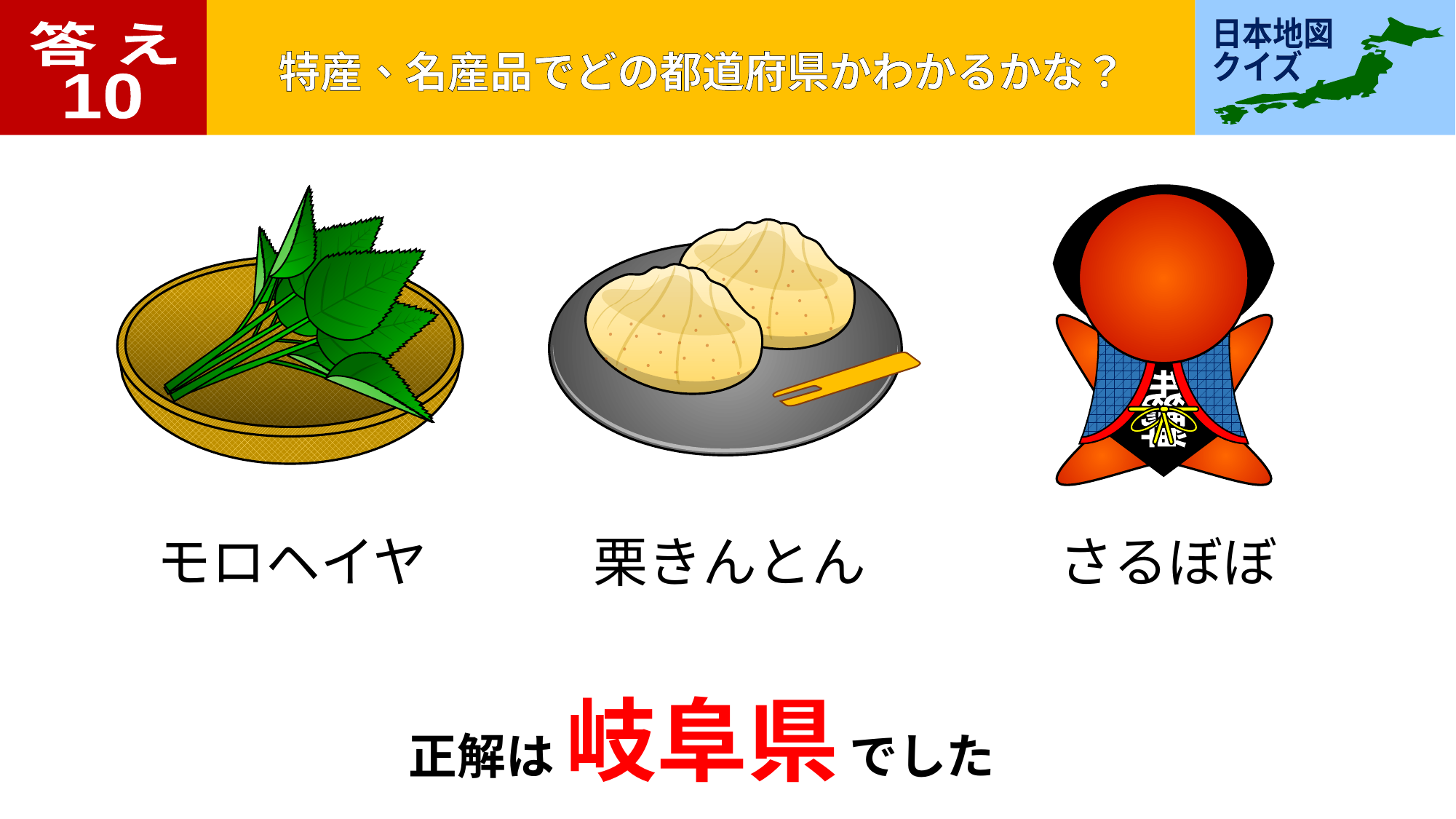

答 え
10

飛騨

モロヘイヤ
栗きんとん
さるぼぼ
正解は 岐阜県 でした